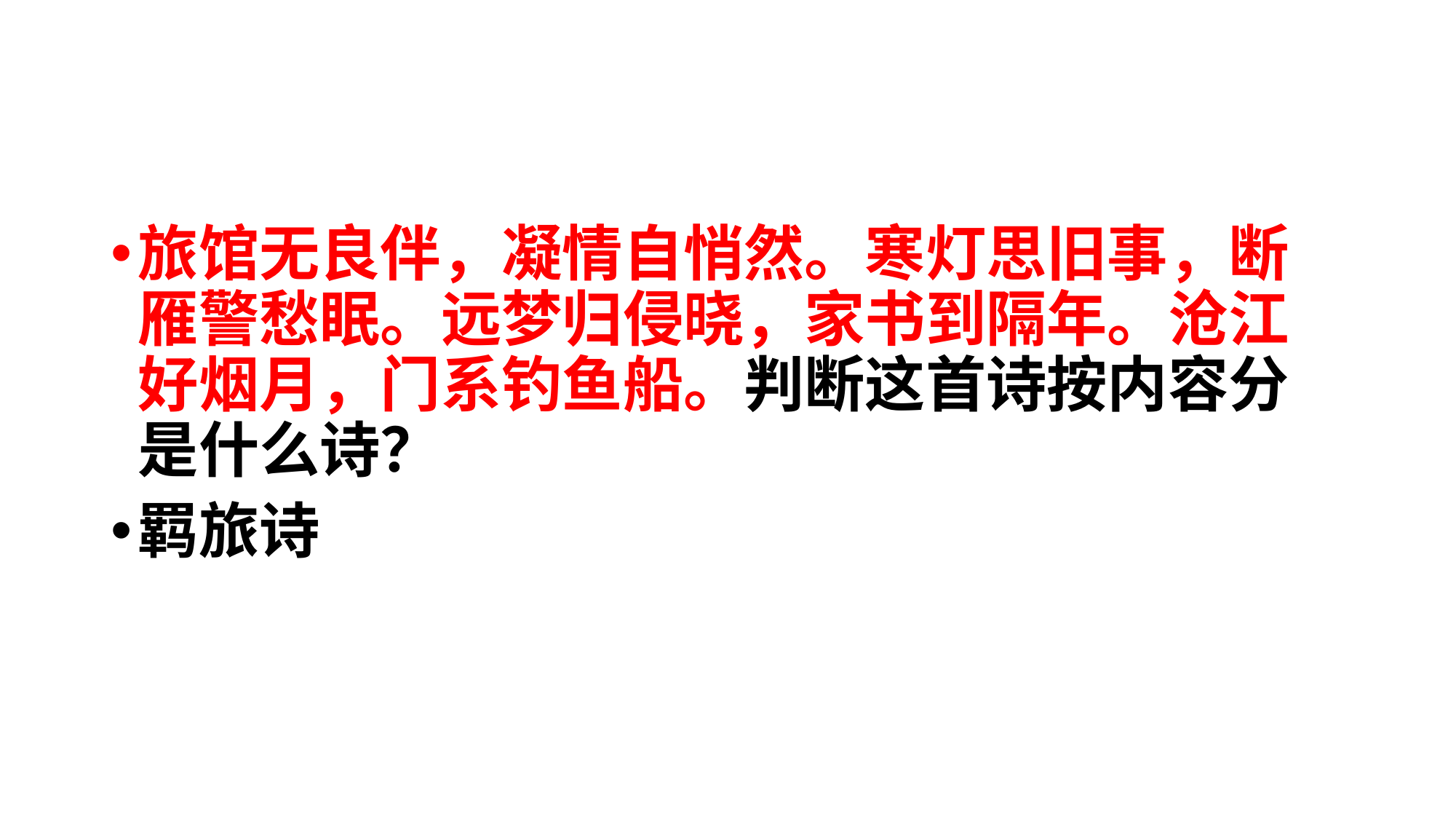

#
旅馆无良伴，凝情自悄然。寒灯思旧事，断雁警愁眠。远梦归侵晓，家书到隔年。沧江好烟月，门系钓鱼船。判断这首诗按内容分是什么诗？
羁旅诗